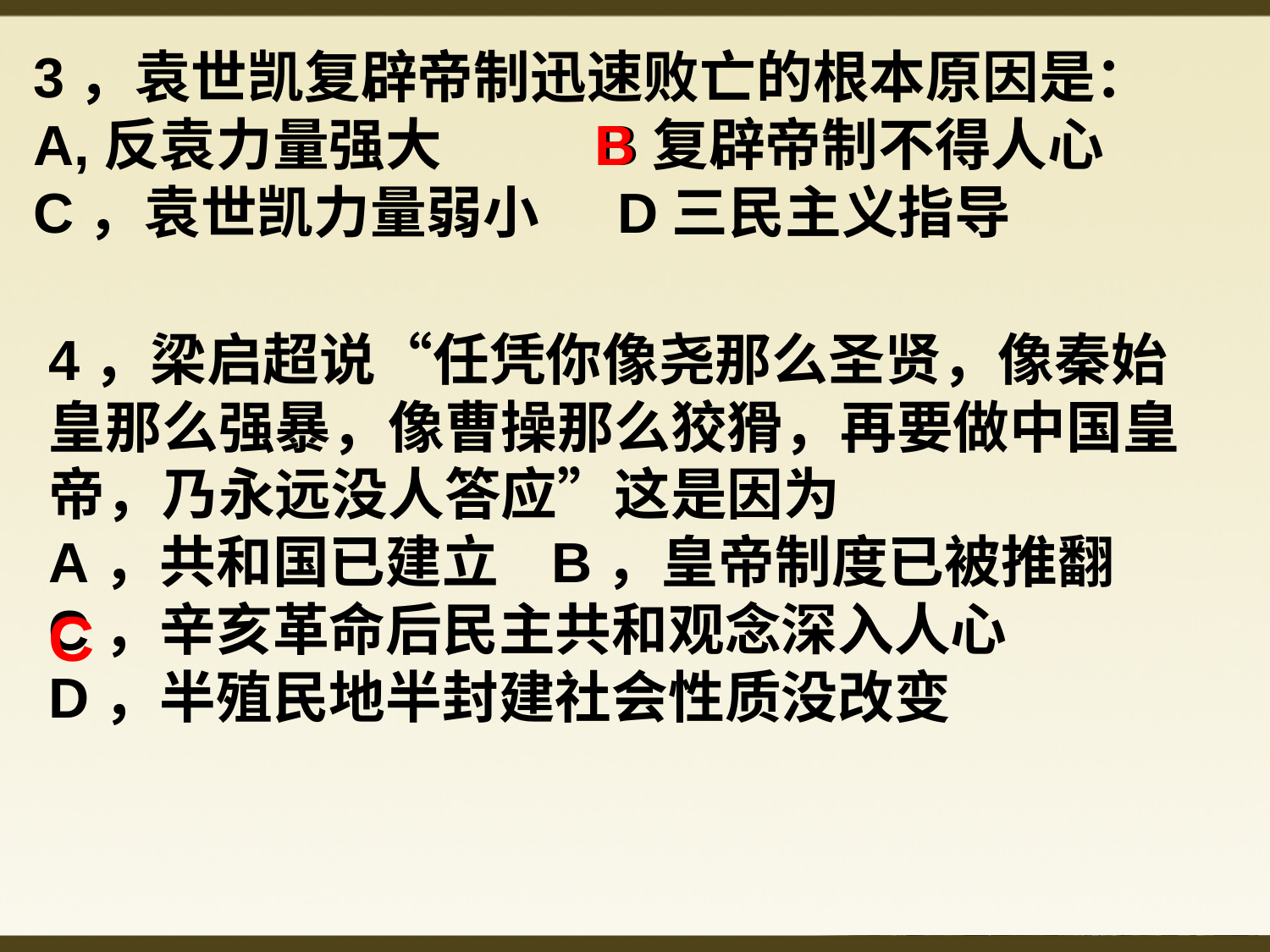

3，袁世凯复辟帝制迅速败亡的根本原因是：
A,反袁力量强大           B复辟帝制不得人心
C，袁世凯力量弱小     D三民主义指导

B
4，梁启超说“任凭你像尧那么圣贤，像秦始皇那么强暴，像曹操那么狡猾，再要做中国皇帝，乃永远没人答应”这是因为
A，共和国已建立   B，皇帝制度已被推翻
C，辛亥革命后民主共和观念深入人心
D，半殖民地半封建社会性质没改变

C